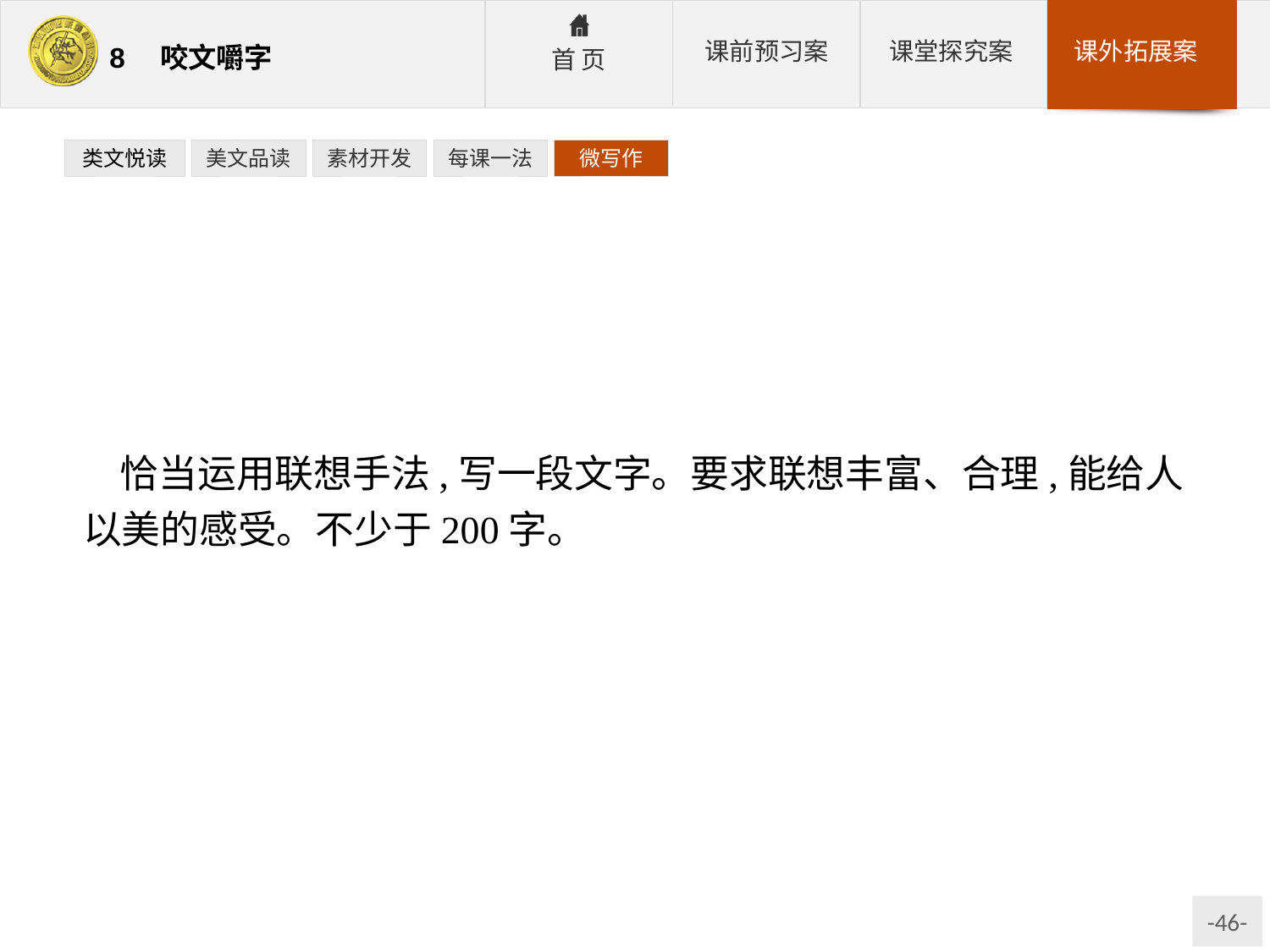

类文悦读
美文品读
素材开发
每课一法
微写作
恰当运用联想手法,写一段文字。要求联想丰富、合理,能给人以美的感受。不少于200字。